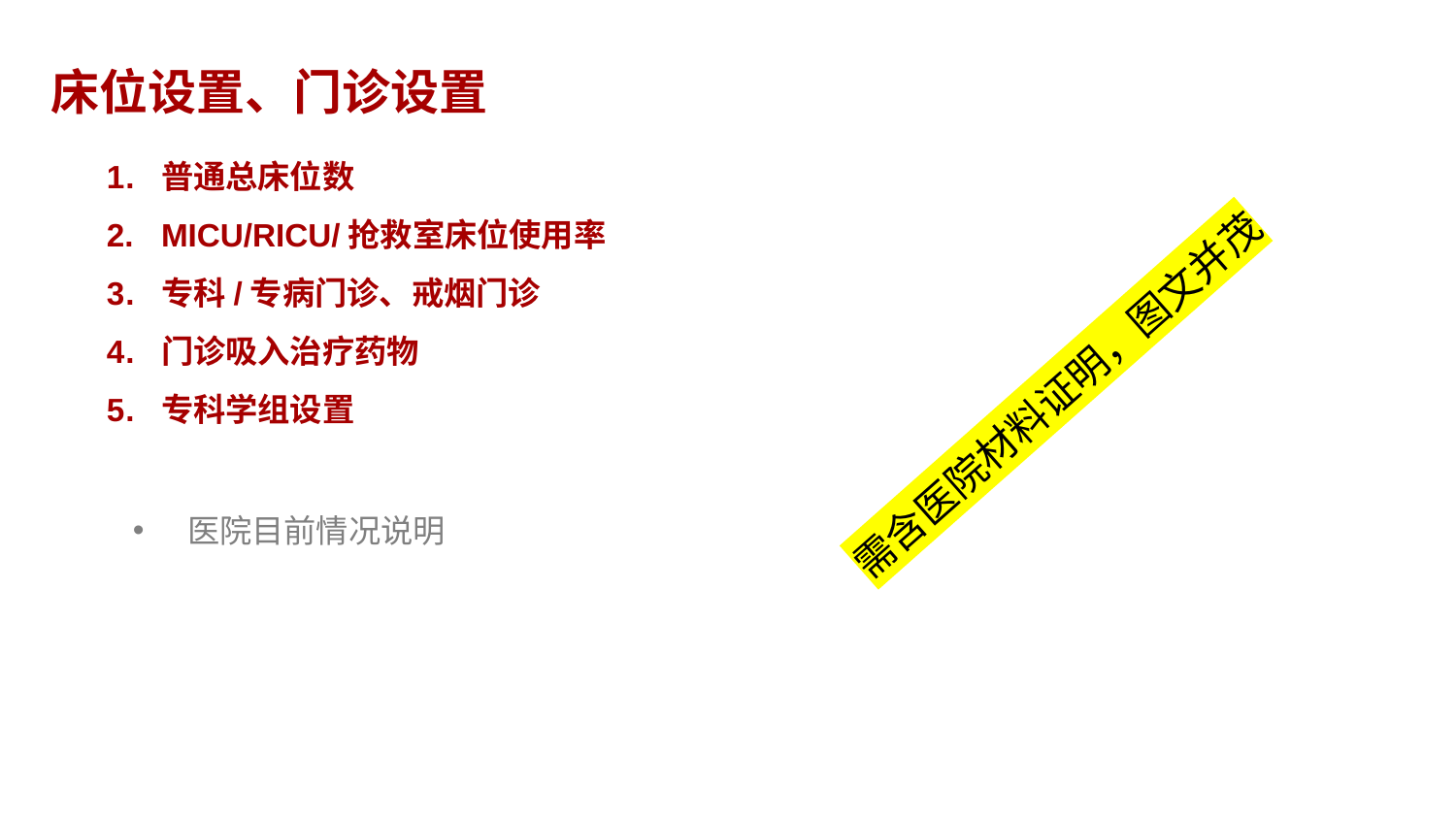

床位设置、门诊设置
普通总床位数
MICU/RICU/抢救室床位使用率
专科/专病门诊、戒烟门诊
门诊吸入治疗药物
专科学组设置

需含医院材料证明，图文并茂
医院目前情况说明